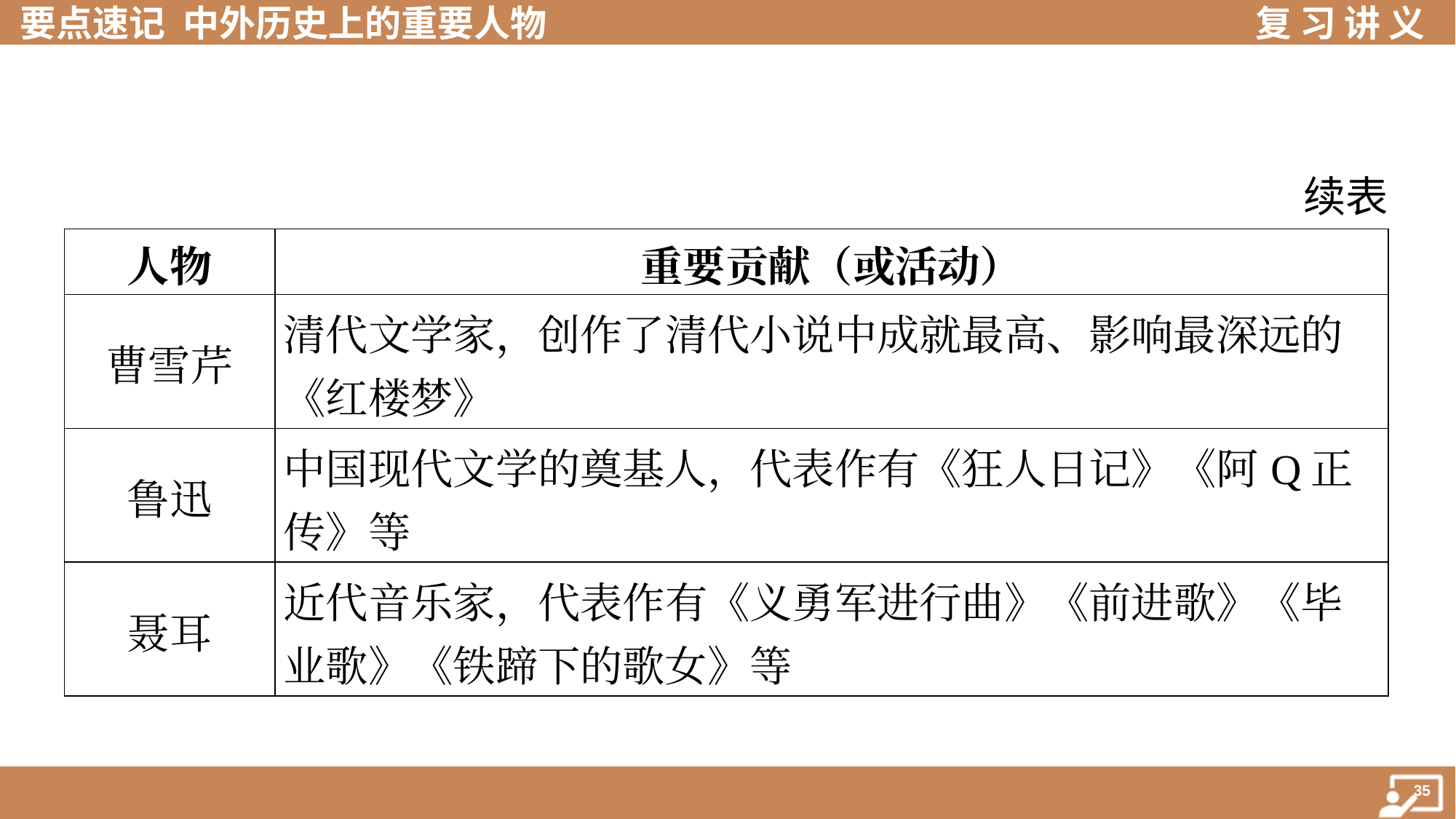

续表
| 人物 | 重要贡献（或活动） |
| --- | --- |
| 曹雪芹 | 清代文学家，创作了清代小说中成就最高、影响最深远的 《红楼梦》 |
| 鲁迅 | 中国现代文学的奠基人，代表作有《狂人日记》《阿Q正 传》等 |
| 聂耳 | 近代音乐家，代表作有《义勇军进行曲》《前进歌》《毕 业歌》《铁蹄下的歌女》等 |